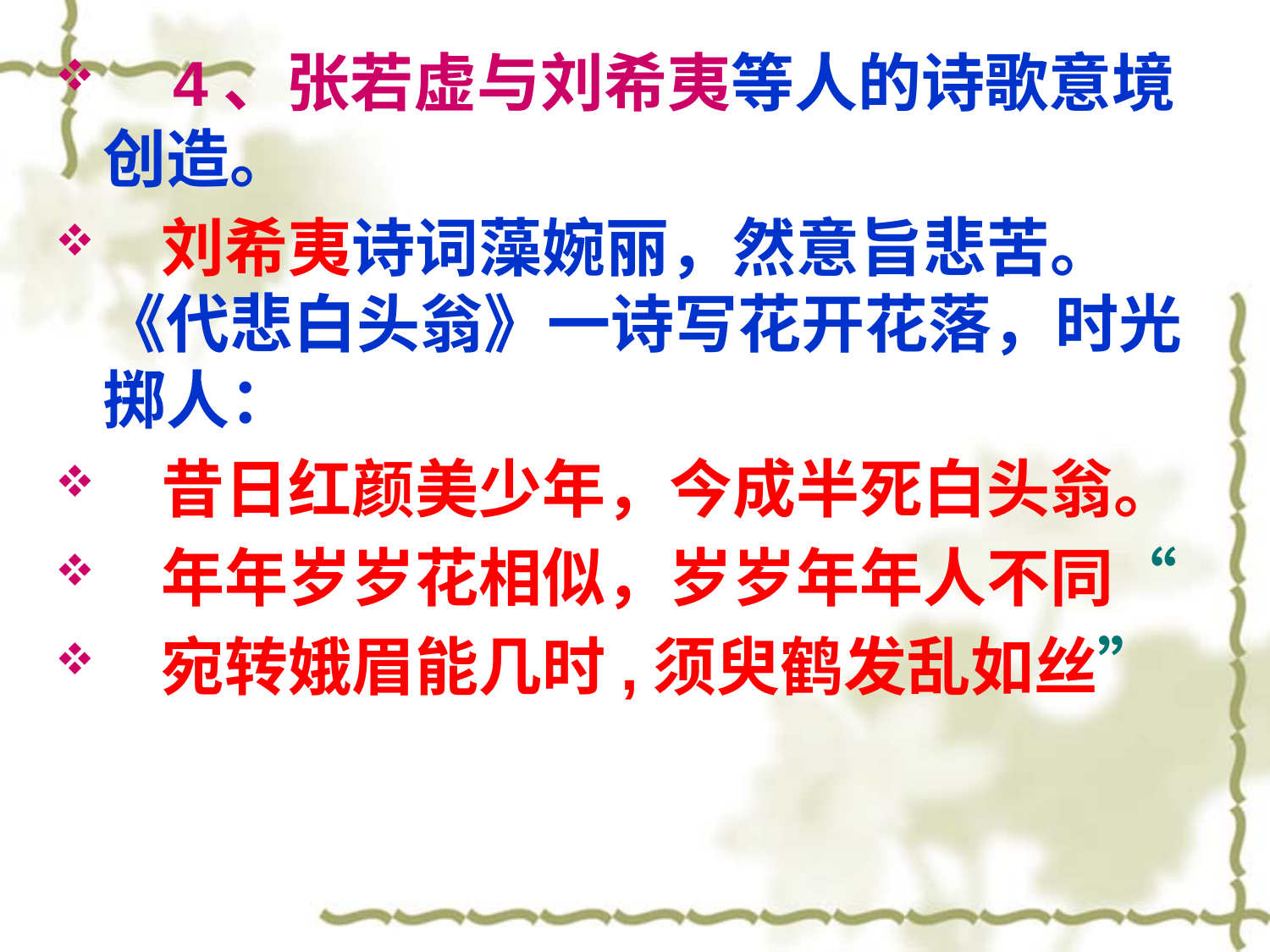

#
    4、张若虚与刘希夷等人的诗歌意境创造。
   刘希夷诗词藻婉丽，然意旨悲苦。   《代悲白头翁》一诗写花开花落，时光掷人：
   昔日红颜美少年，今成半死白头翁。
   年年岁岁花相似，岁岁年年人不同“
   宛转娥眉能几时,须臾鹤发乱如丝”